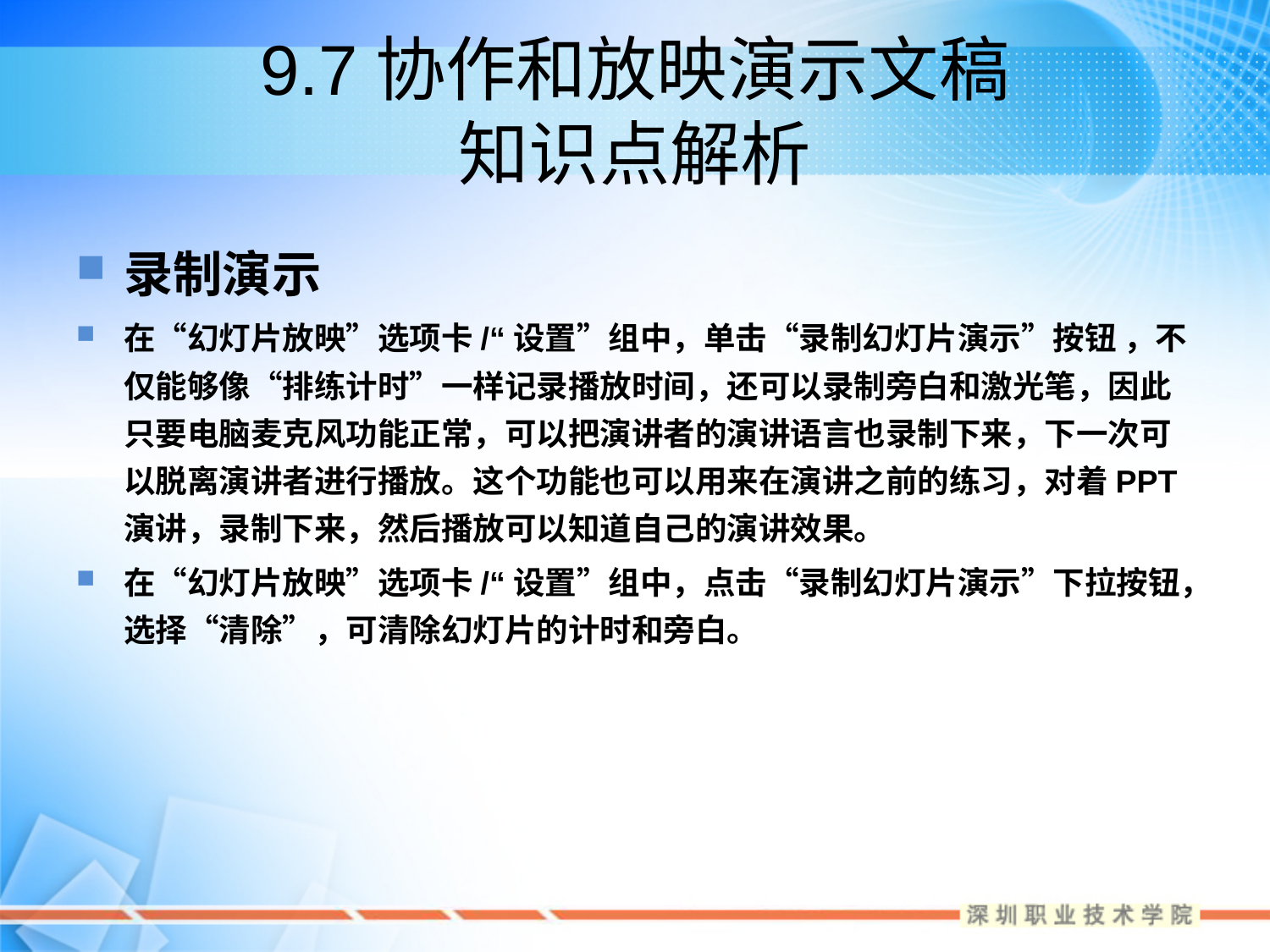

# 9.7协作和放映演示文稿 知识点解析
录制演示
在“幻灯片放映”选项卡/“设置”组中，单击“录制幻灯片演示”按钮 ，不仅能够像“排练计时”一样记录播放时间，还可以录制旁白和激光笔，因此只要电脑麦克风功能正常，可以把演讲者的演讲语言也录制下来，下一次可以脱离演讲者进行播放。这个功能也可以用来在演讲之前的练习，对着PPT演讲，录制下来，然后播放可以知道自己的演讲效果。
在“幻灯片放映”选项卡/“设置”组中，点击“录制幻灯片演示”下拉按钮，选择“清除”，可清除幻灯片的计时和旁白。